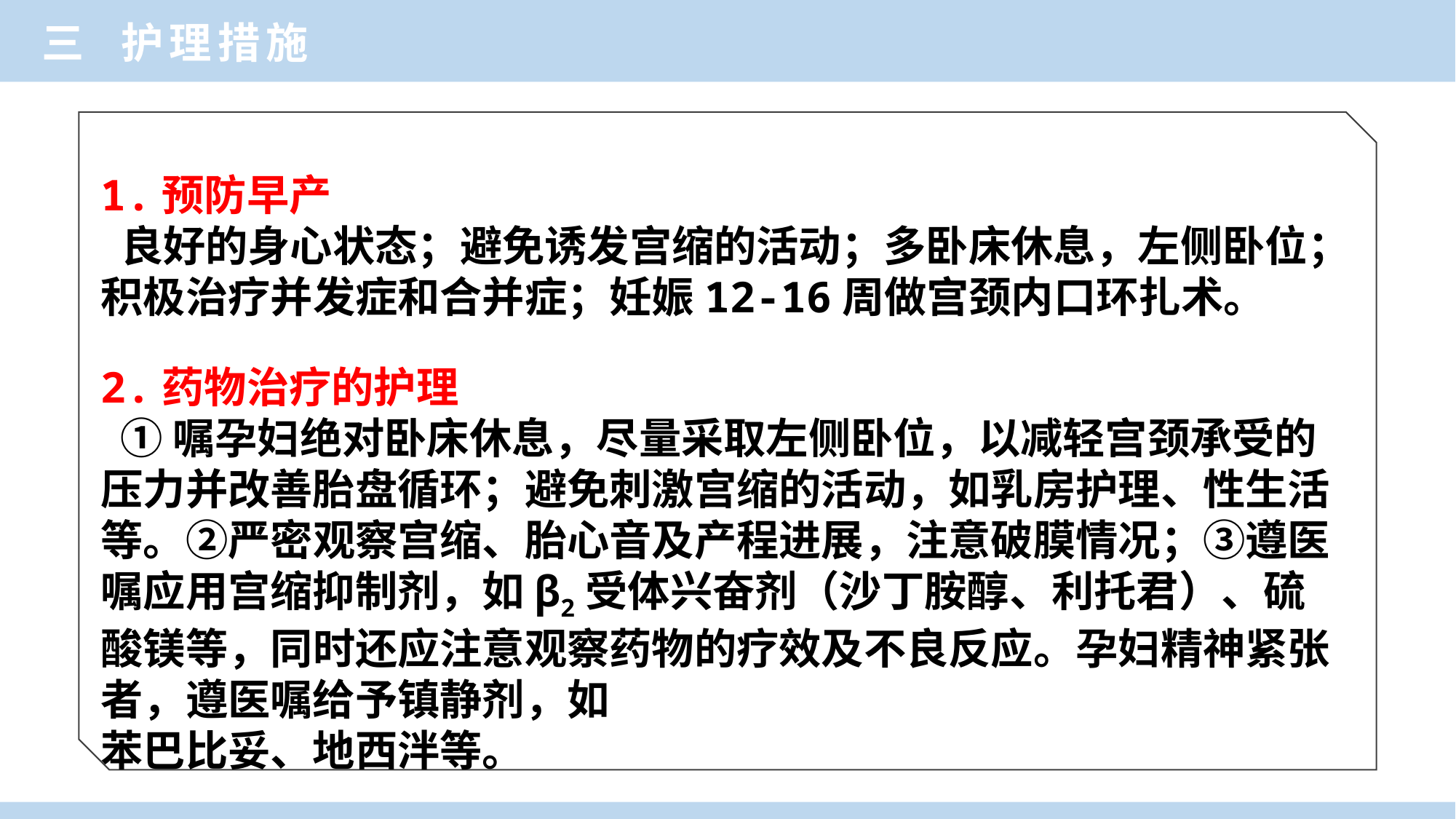

三  护理措施

1.预防早产
 良好的身心状态；避免诱发宫缩的活动；多卧床休息，左侧卧位；积极治疗并发症和合并症；妊娠12-16周做宫颈内口环扎术。
2.药物治疗的护理
  ①嘱孕妇绝对卧床休息，尽量采取左侧卧位，以减轻宫颈承受的压力并改善胎盘循环；避免刺激宫缩的活动，如乳房护理、性生活等。②严密观察宫缩、胎心音及产程进展，注意破膜情况；③遵医嘱应用宫缩抑制剂，如β2受体兴奋剂（沙丁胺醇、利托君）、硫酸镁等，同时还应注意观察药物的疗效及不良反应。孕妇精神紧张者，遵医嘱给予镇静剂，如
苯巴比妥、地西泮等。